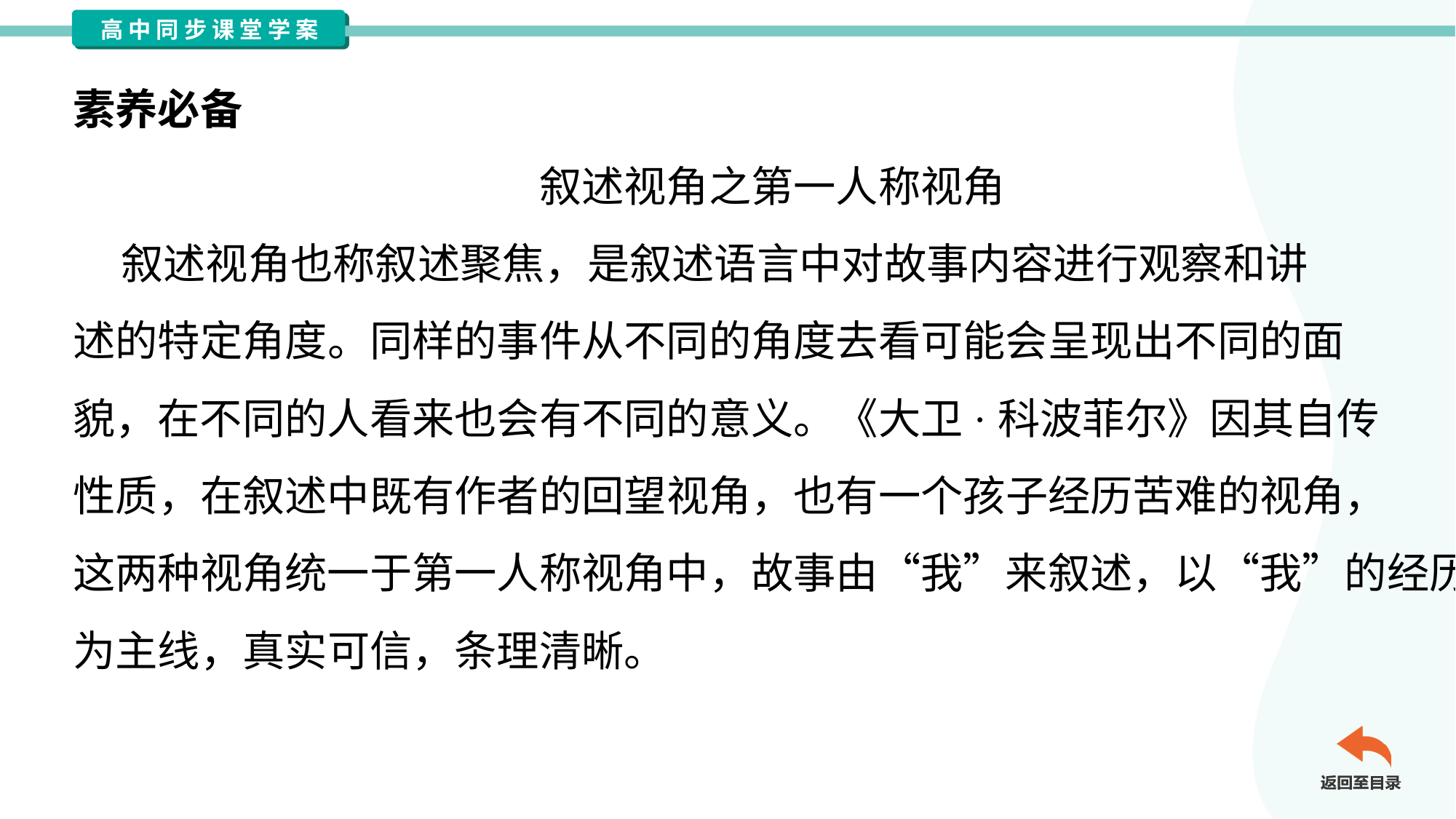

素养必备
叙述视角之第一人称视角
    叙述视角也称叙述聚焦，是叙述语言中对故事内容进行观察和讲
述的特定角度。同样的事件从不同的角度去看可能会呈现出不同的面
貌，在不同的人看来也会有不同的意义。《大卫·科波菲尔》因其自传
性质，在叙述中既有作者的回望视角，也有一个孩子经历苦难的视角，
这两种视角统一于第一人称视角中，故事由“我”来叙述，以“我”的经历
为主线，真实可信，条理清晰。